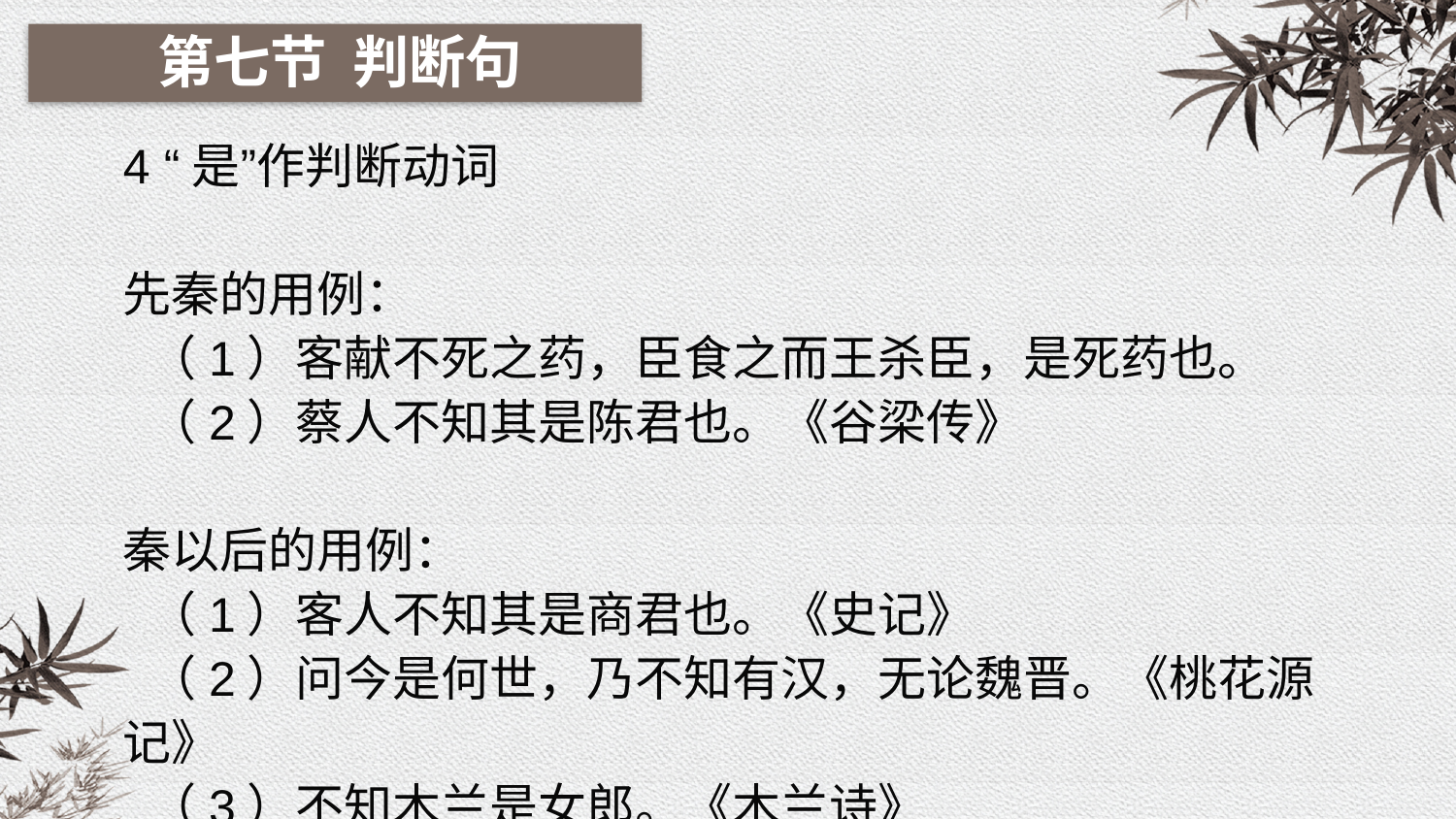

第七节  判断句

4 “是”作判断动词

先秦的用例：
 （1）客献不死之药，臣食之而王杀臣，是死药也。
 （2）蔡人不知其是陈君也。《谷梁传》

秦以后的用例：
 （1）客人不知其是商君也。《史记》
 （2）问今是何世，乃不知有汉，无论魏晋。《桃花源记》
 （3）不知木兰是女郎。《木兰诗》